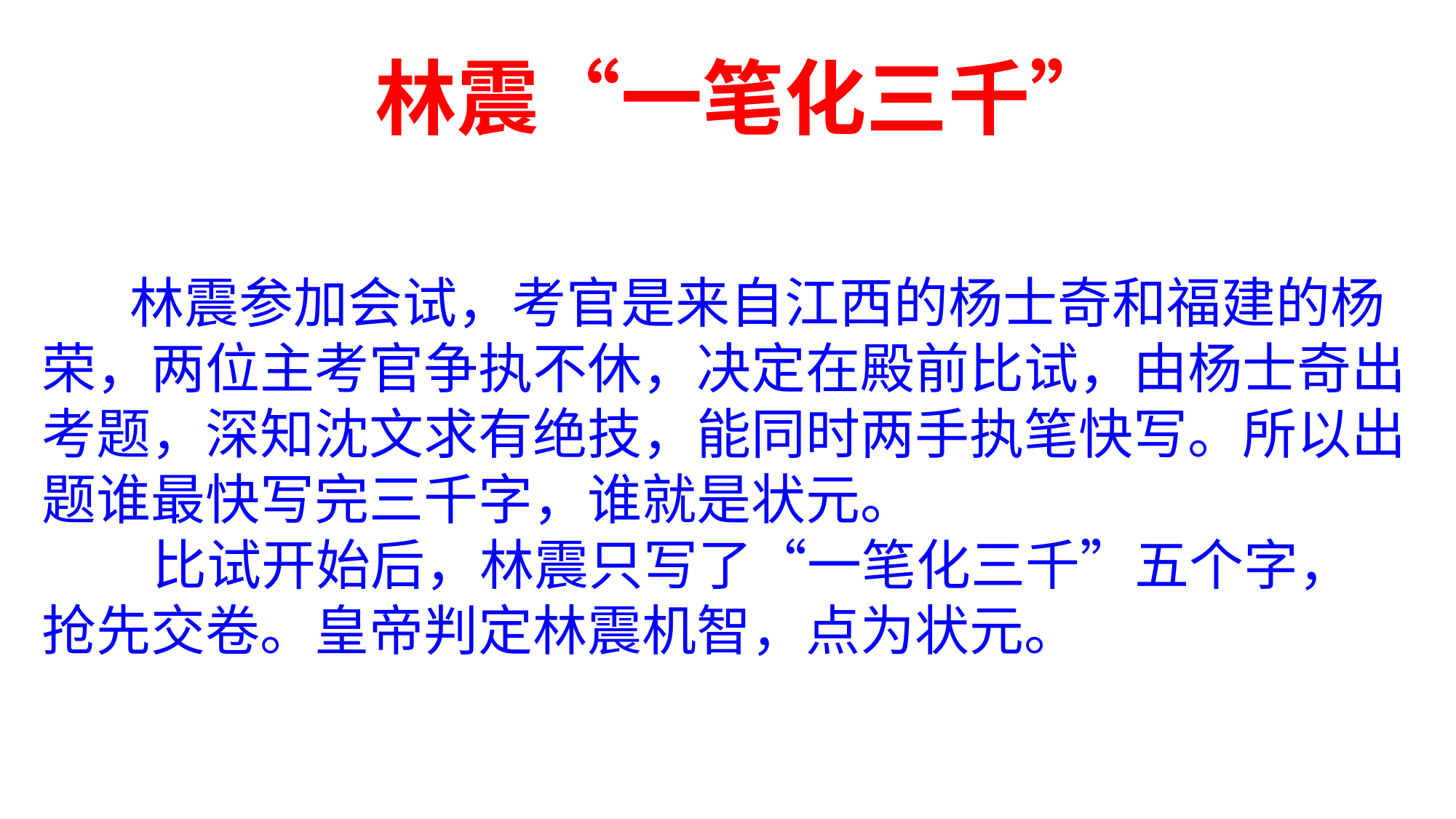

# 林震“一笔化三千”
       林震参加会试，考官是来自江西的杨士奇和福建的杨荣，两位主考官争执不休，决定在殿前比试，由杨士奇出考题，深知沈文求有绝技，能同时两手执笔快写。所以出题谁最快写完三千字，谁就是状元。
        比试开始后，林震只写了“一笔化三千”五个字，抢先交卷。皇帝判定林震机智，点为状元。